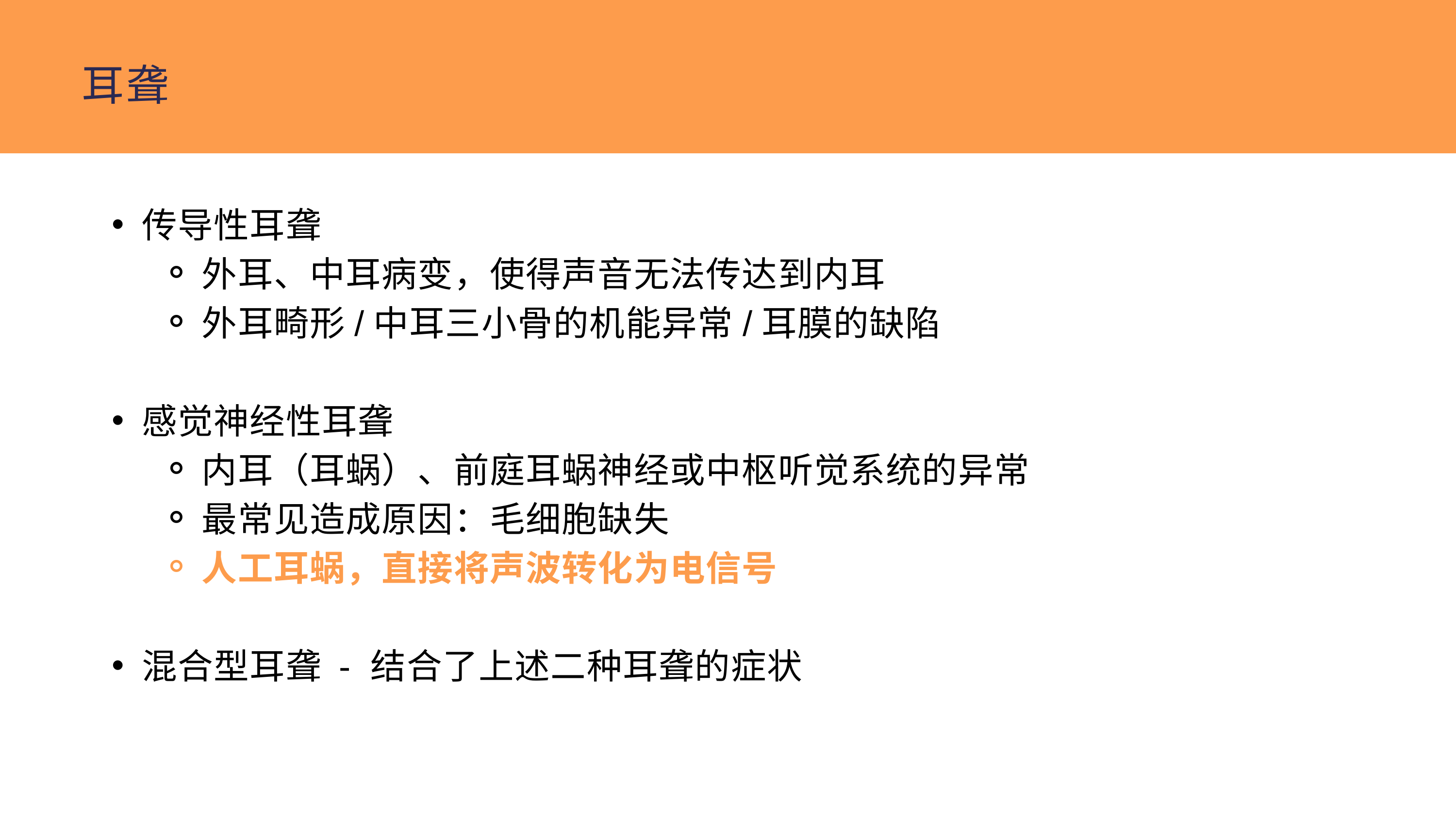

耳聋

传导性耳聋
外耳、中耳病变，使得声音无法传达到内耳
外耳畸形/中耳三小骨的机能异常/耳膜的缺陷

感觉神经性耳聋
内耳（耳蜗）、前庭耳蜗神经或中枢听觉系统的异常
最常见造成原因：毛细胞缺失
人工耳蜗，直接将声波转化为电信号

混合型耳聋 - 结合了上述二种耳聋的症状